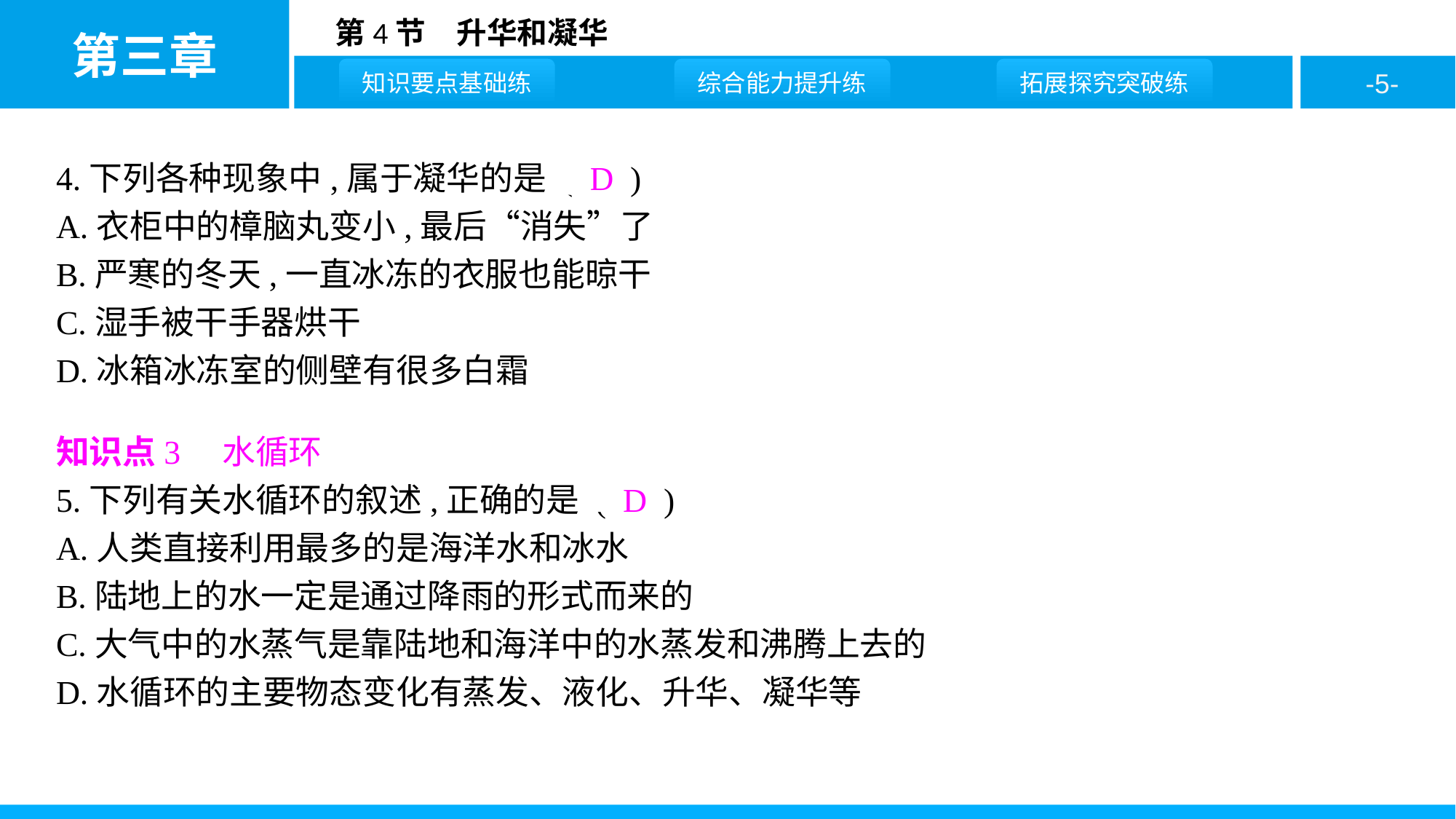

4.下列各种现象中,属于凝华的是 (  D  )
A.衣柜中的樟脑丸变小,最后“消失”了
B.严寒的冬天,一直冰冻的衣服也能晾干
C.湿手被干手器烘干
D.冰箱冰冻室的侧壁有很多白霜

知识点3　水循环
5.下列有关水循环的叙述,正确的是 (  D  )
A.人类直接利用最多的是海洋水和冰水
B.陆地上的水一定是通过降雨的形式而来的
C.大气中的水蒸气是靠陆地和海洋中的水蒸发和沸腾上去的
D.水循环的主要物态变化有蒸发、液化、升华、凝华等